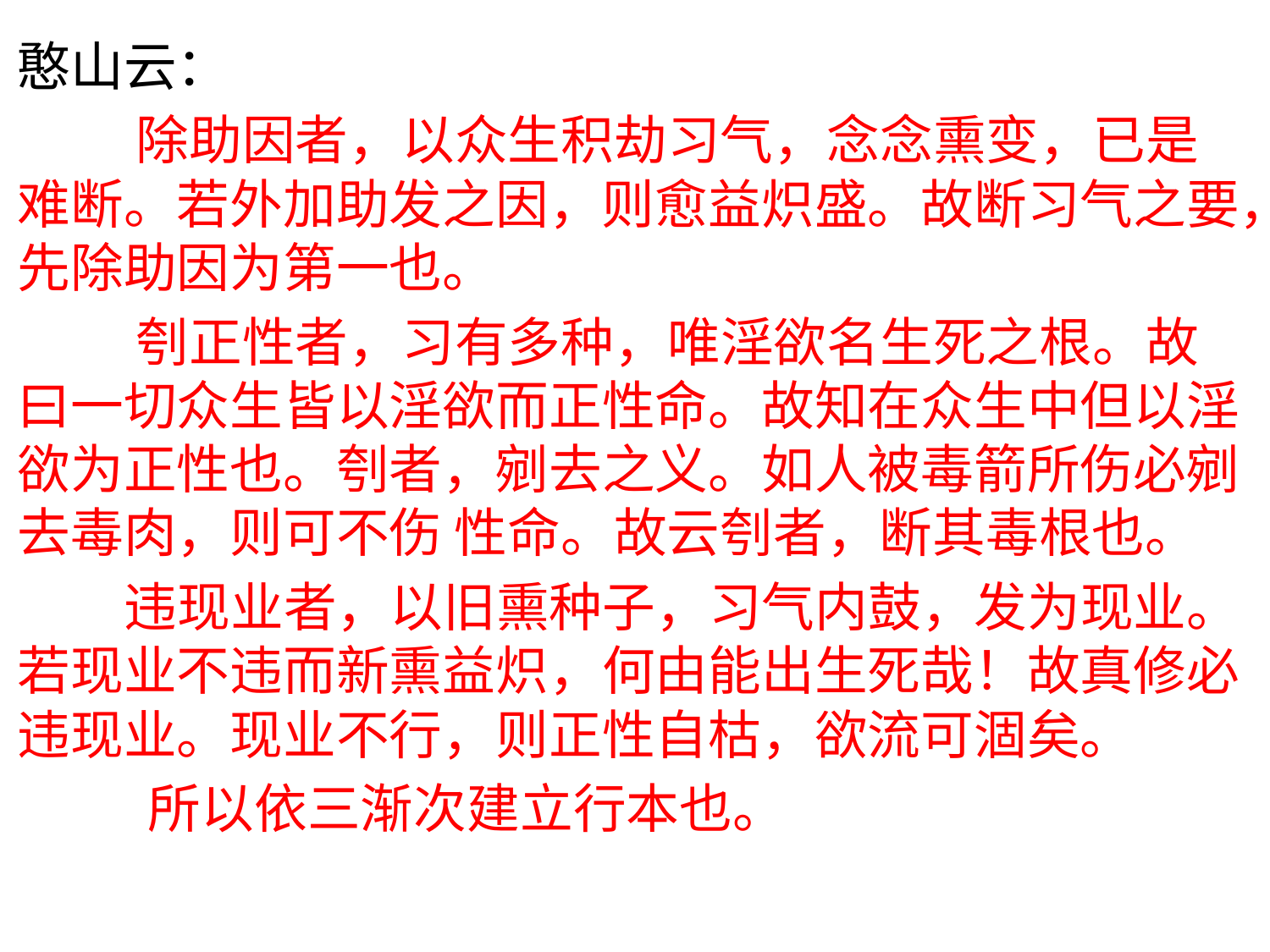

憨山云：
         除助因者，以众生积劫习气，念念熏变，已是难断。若外加助发之因，则愈益炽盛。故断习气之要，先除助因为第一也。
         刳正性者，习有多种，唯淫欲名生死之根。故曰一切众生皆以淫欲而正性命。故知在众生中但以淫欲为正性也。刳者，剜去之义。如人被毒箭所伤必剜去毒肉，则可不伤 性命。故云刳者，断其毒根也。
        违现业者，以旧熏种子，习气内鼓，发为现业。若现业不违而新熏益炽，何由能出生死哉！故真修必违现业。现业不行，则正性自枯，欲流可涸矣。
          所以依三渐次建立行本也。